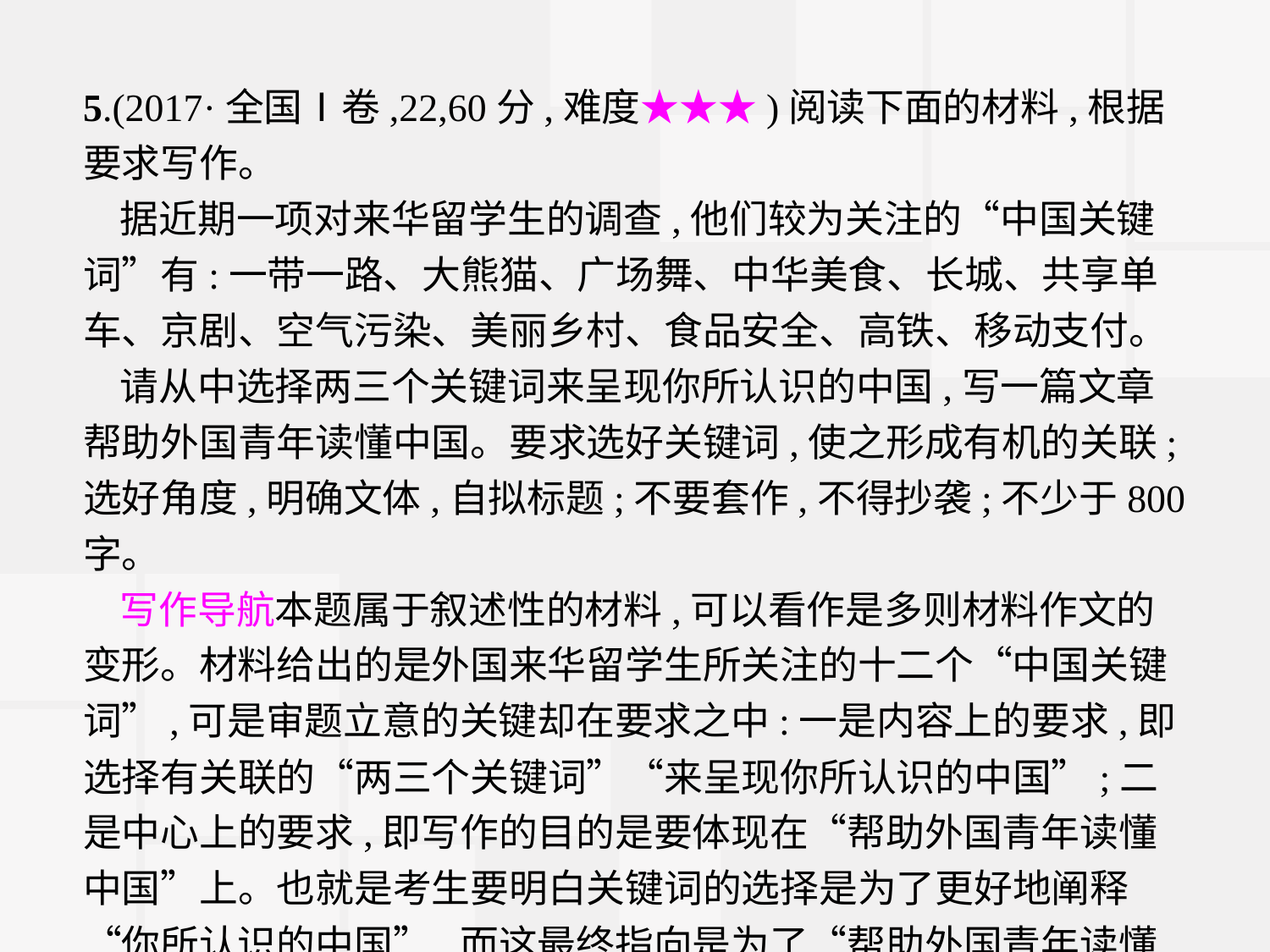

5.(2017·全国Ⅰ卷,22,60分,难度★★★)阅读下面的材料,根据要求写作。
据近期一项对来华留学生的调查,他们较为关注的“中国关键词”有:一带一路、大熊猫、广场舞、中华美食、长城、共享单车、京剧、空气污染、美丽乡村、食品安全、高铁、移动支付。
请从中选择两三个关键词来呈现你所认识的中国,写一篇文章帮助外国青年读懂中国。要求选好关键词,使之形成有机的关联;选好角度,明确文体,自拟标题;不要套作,不得抄袭;不少于800字。
写作导航本题属于叙述性的材料,可以看作是多则材料作文的变形。材料给出的是外国来华留学生所关注的十二个“中国关键词”,可是审题立意的关键却在要求之中:一是内容上的要求,即选择有关联的“两三个关键词”“来呈现你所认识的中国”;二是中心上的要求,即写作的目的是要体现在“帮助外国青年读懂中国”上。也就是考生要明白关键词的选择是为了更好地阐释“你所认识的中国”,而这最终指向是为了“帮助外国青年读懂中国”。